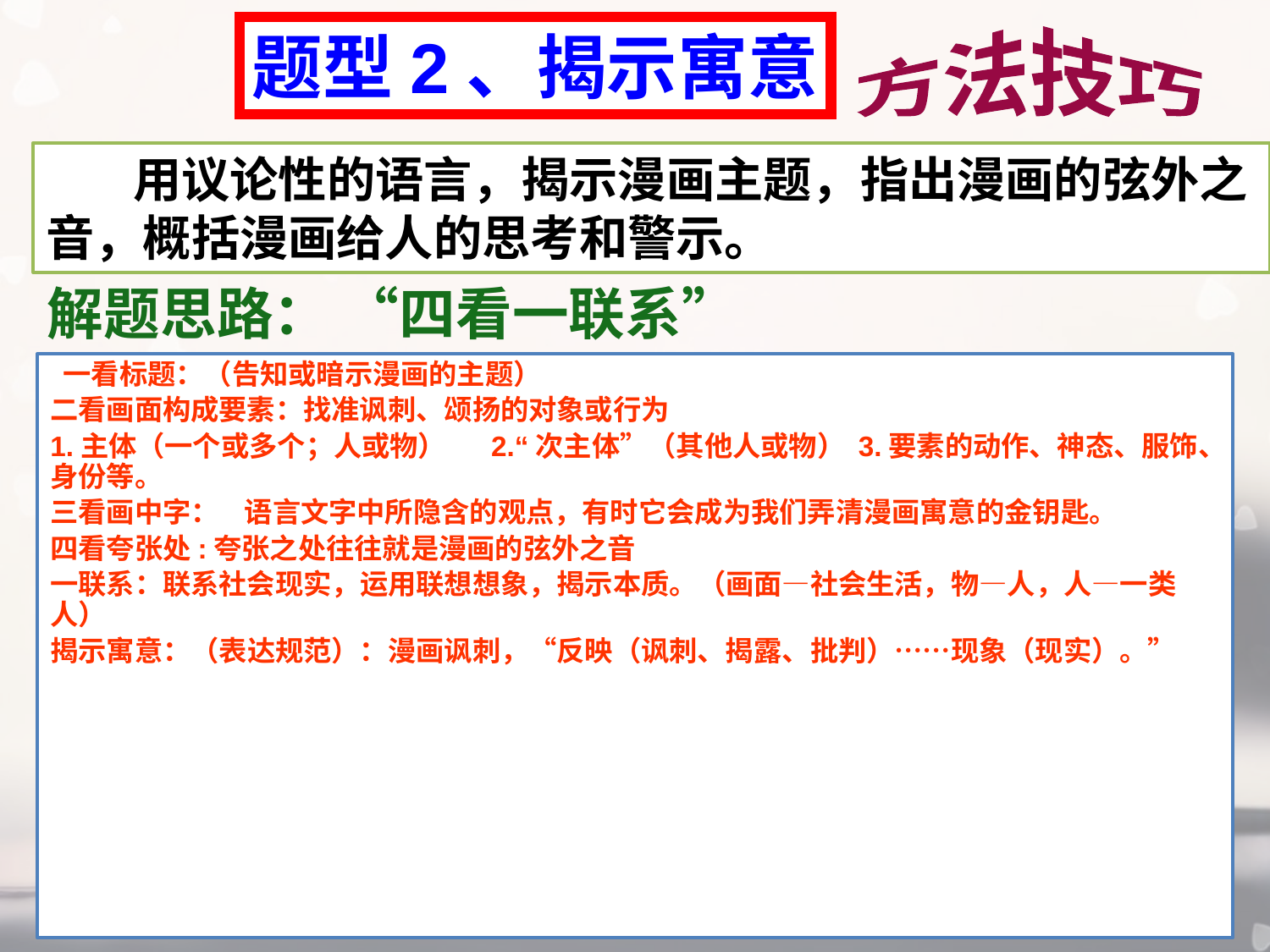

题型2、揭示寓意
方法技巧
       用议论性的语言，揭示漫画主题，指出漫画的弦外之音，概括漫画给人的思考和警示。
解题思路： “四看一联系”
 一看标题：（告知或暗示漫画的主题）
二看画面构成要素：找准讽刺、颂扬的对象或行为
1.主体（一个或多个；人或物）      2.“次主体”（其他人或物） 3.要素的动作、神态、服饰、身份等。
三看画中字：    语言文字中所隐含的观点，有时它会成为我们弄清漫画寓意的金钥匙。
四看夸张处:夸张之处往往就是漫画的弦外之音
一联系：联系社会现实，运用联想想象，揭示本质。（画面—社会生活，物—人，人—一类人）
揭示寓意：（表达规范）：漫画讽刺，“反映（讽刺、揭露、批判）……现象（现实）。”